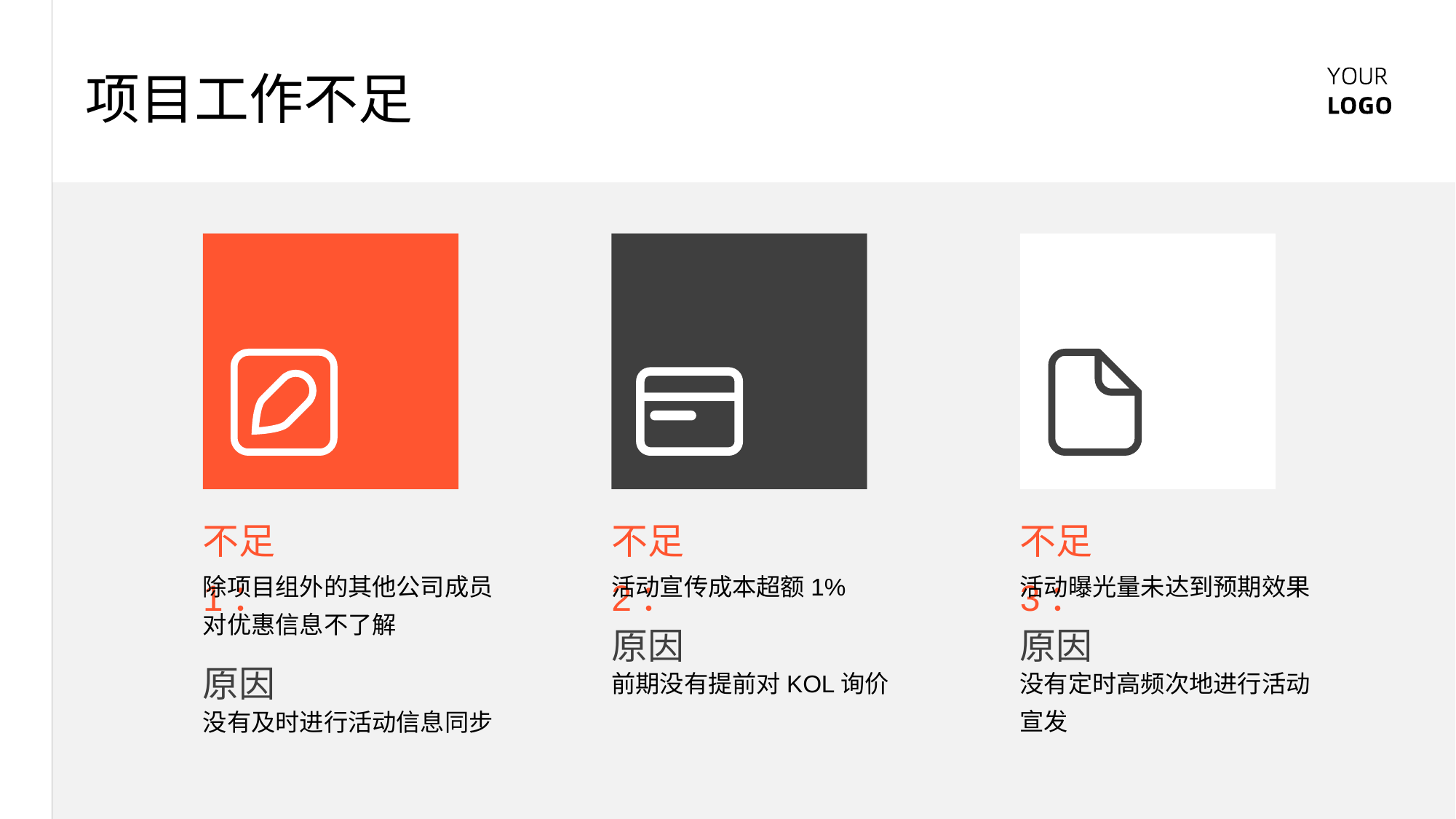

项目工作不足

不足1：
不足2：
不足3：
除项目组外的其他公司成员对优惠信息不了解
活动宣传成本超额1%
活动曝光量未达到预期效果
原因
原因
原因
前期没有提前对KOL询价
没有定时高频次地进行活动宣发
没有及时进行活动信息同步